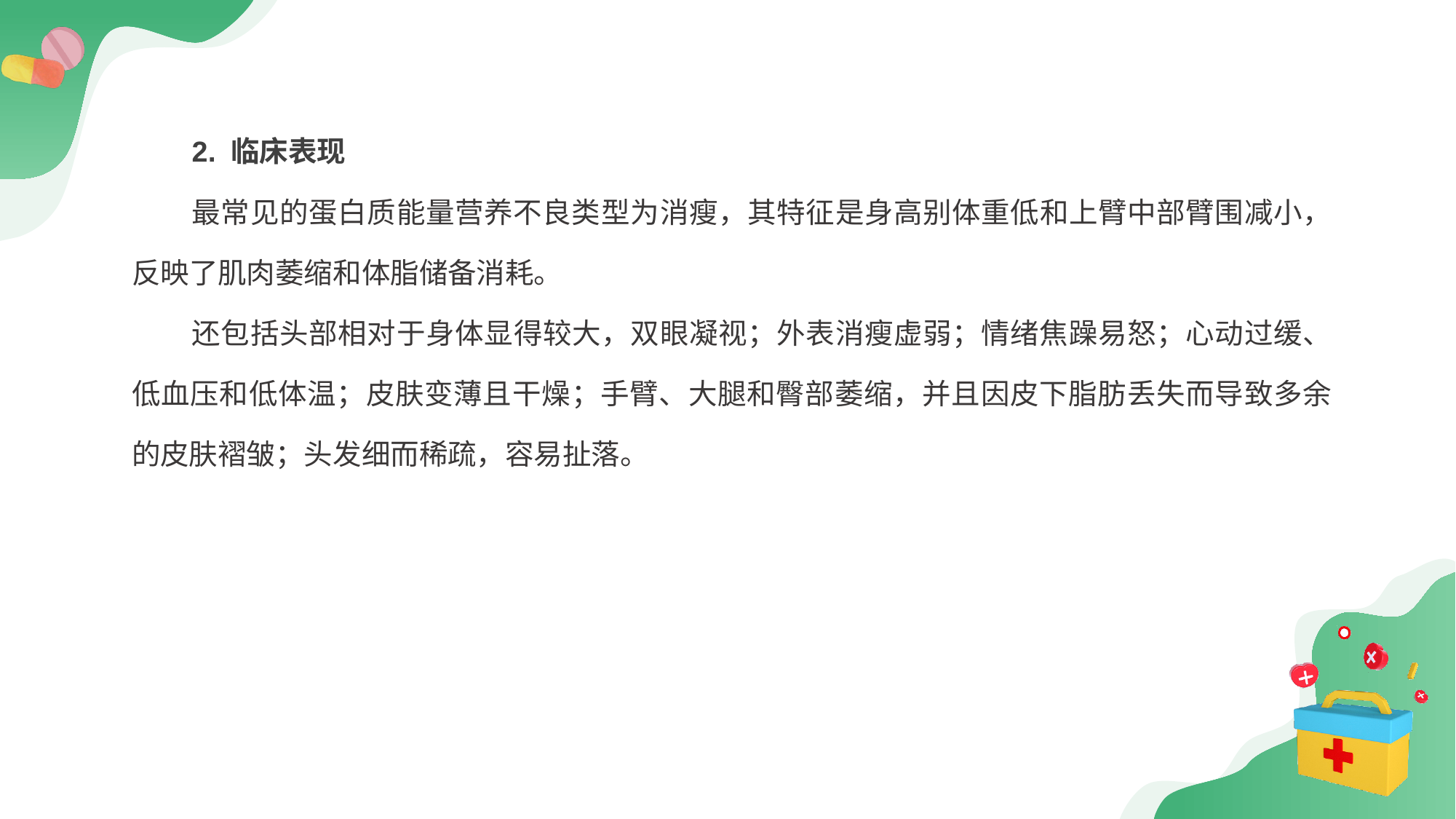

2. 临床表现
最常见的蛋白质能量营养不良类型为消瘦，其特征是身高别体重低和上臂中部臂围减小，反映了肌肉萎缩和体脂储备消耗。
还包括头部相对于身体显得较大，双眼凝视；外表消瘦虚弱；情绪焦躁易怒；心动过缓、低血压和低体温；皮肤变薄且干燥；手臂、大腿和臀部萎缩，并且因皮下脂肪丢失而导致多余的皮肤褶皱；头发细而稀疏，容易扯落。